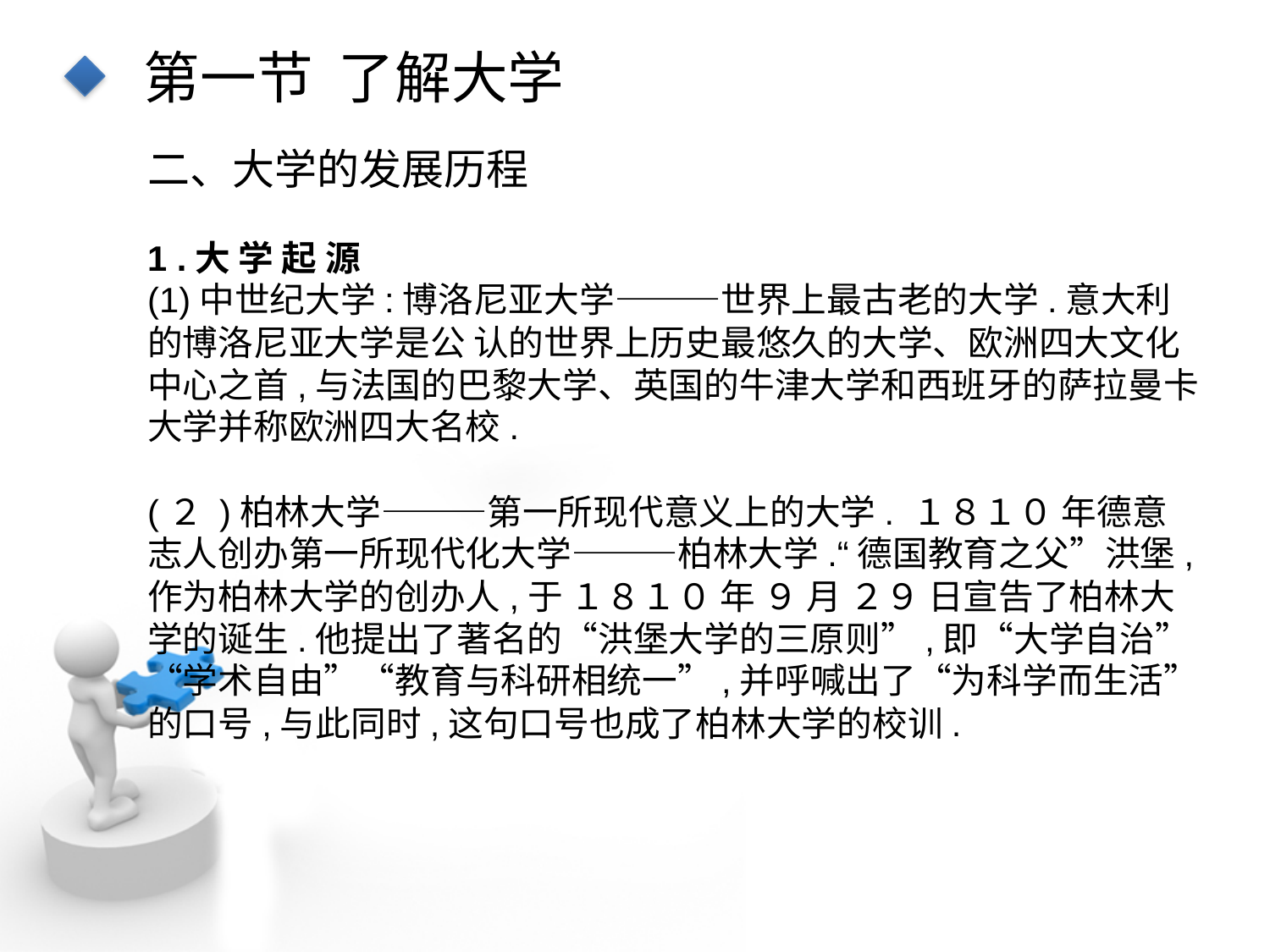

第一节  了解大学

二、大学的发展历程

1 .大 学 起 源
(1)中世纪大学:博洛尼亚大学———世界上最古老的大学.意大利的博洛尼亚大学是公 认的世界上历史最悠久的大学、欧洲四大文化中心之首,与法国的巴黎大学、英国的牛津大学和西班牙的萨拉曼卡大学并称欧洲四大名校.

(２ )柏林大学———第一所现代意义上的大学. １８１０ 年德意志人创办第一所现代化大学———柏林大学.“德国教育之父”洪堡,作为柏林大学的创办人,于 １８１０ 年 ９ 月 ２９ 日宣告了柏林大学的诞生.他提出了著名的“洪堡大学的三原则”,即“大学自治”“学术自由”“教育与科研相统一”,并呼喊出了“为科学而生活”的口号,与此同时,这句口号也成了柏林大学的校训.

点击添加文本
点击添加文本
点击添加文本
点击添加文本